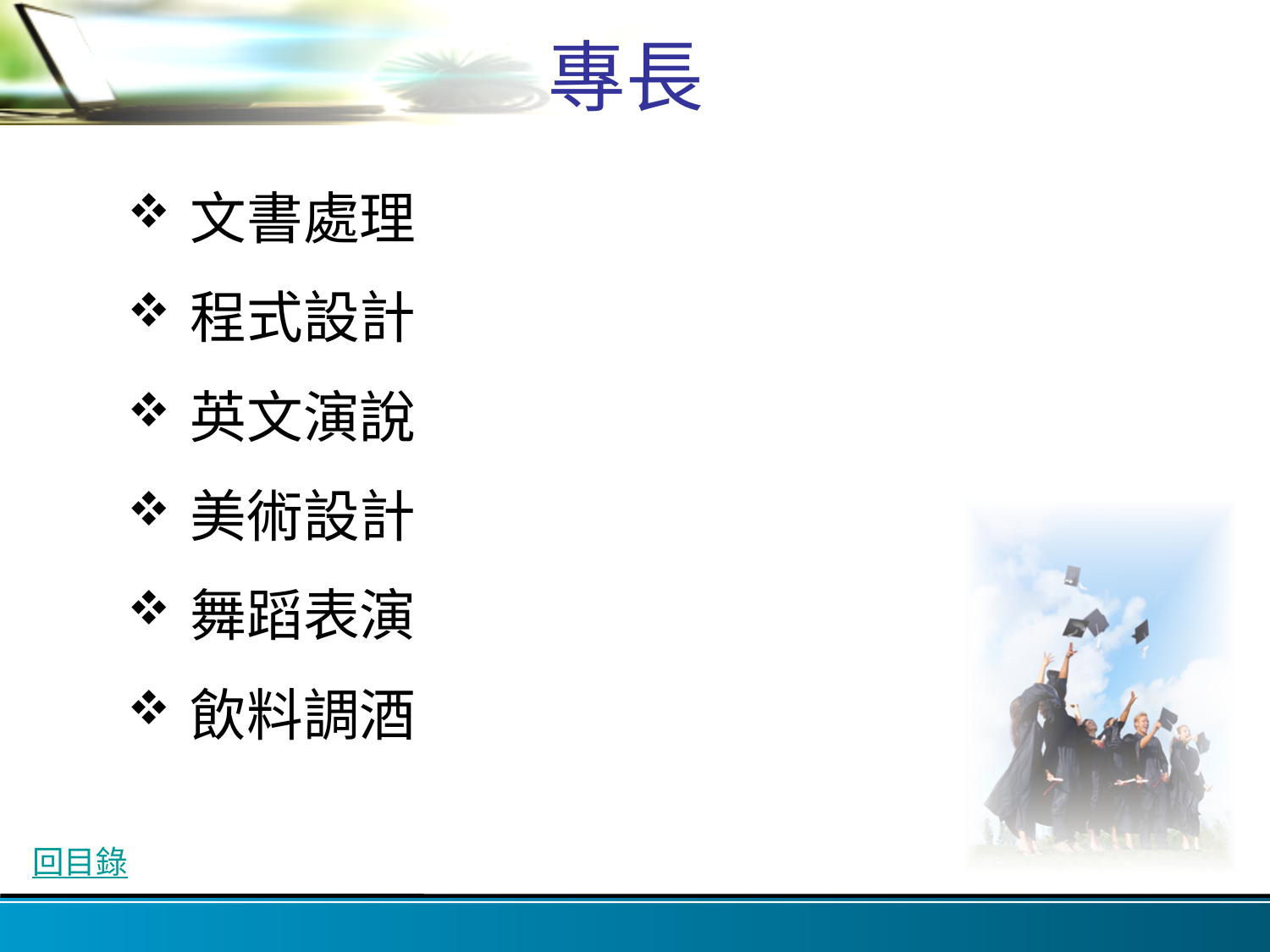

# 專長
文書處理
程式設計
英文演說
美術設計
舞蹈表演
飲料調酒
回目錄